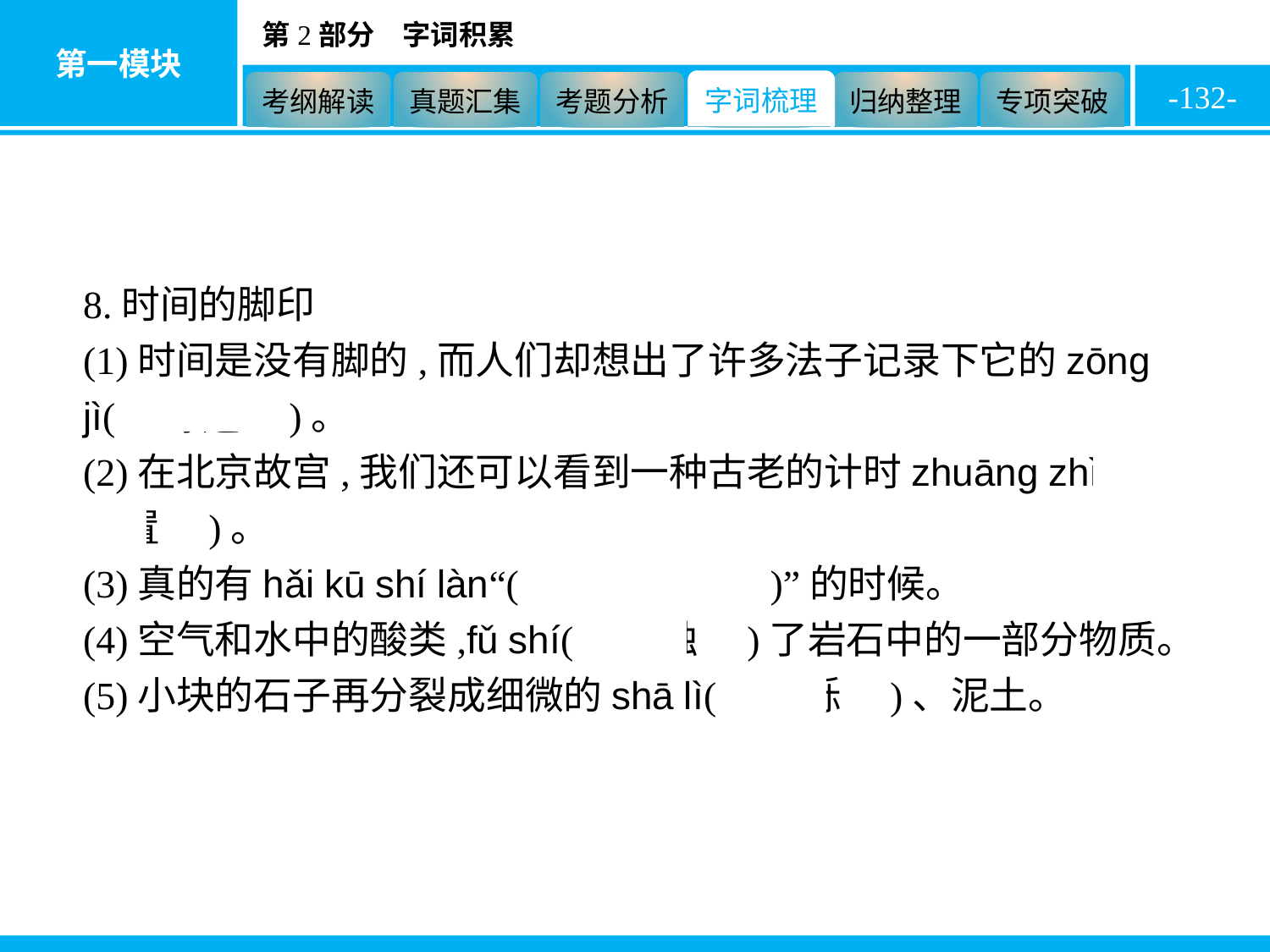

-132-
8.时间的脚印
(1)时间是没有脚的,而人们却想出了许多法子记录下它的zōng jì(　踪迹　)。
(2)在北京故宫,我们还可以看到一种古老的计时zhuāng zhì(　装置　)。
(3)真的有hǎi kū shí làn“(　海枯石烂　)”的时候。
(4)空气和水中的酸类,fǔ shí(　腐蚀　)了岩石中的一部分物质。
(5)小块的石子再分裂成细微的shā lì(　沙砾　)、泥土。